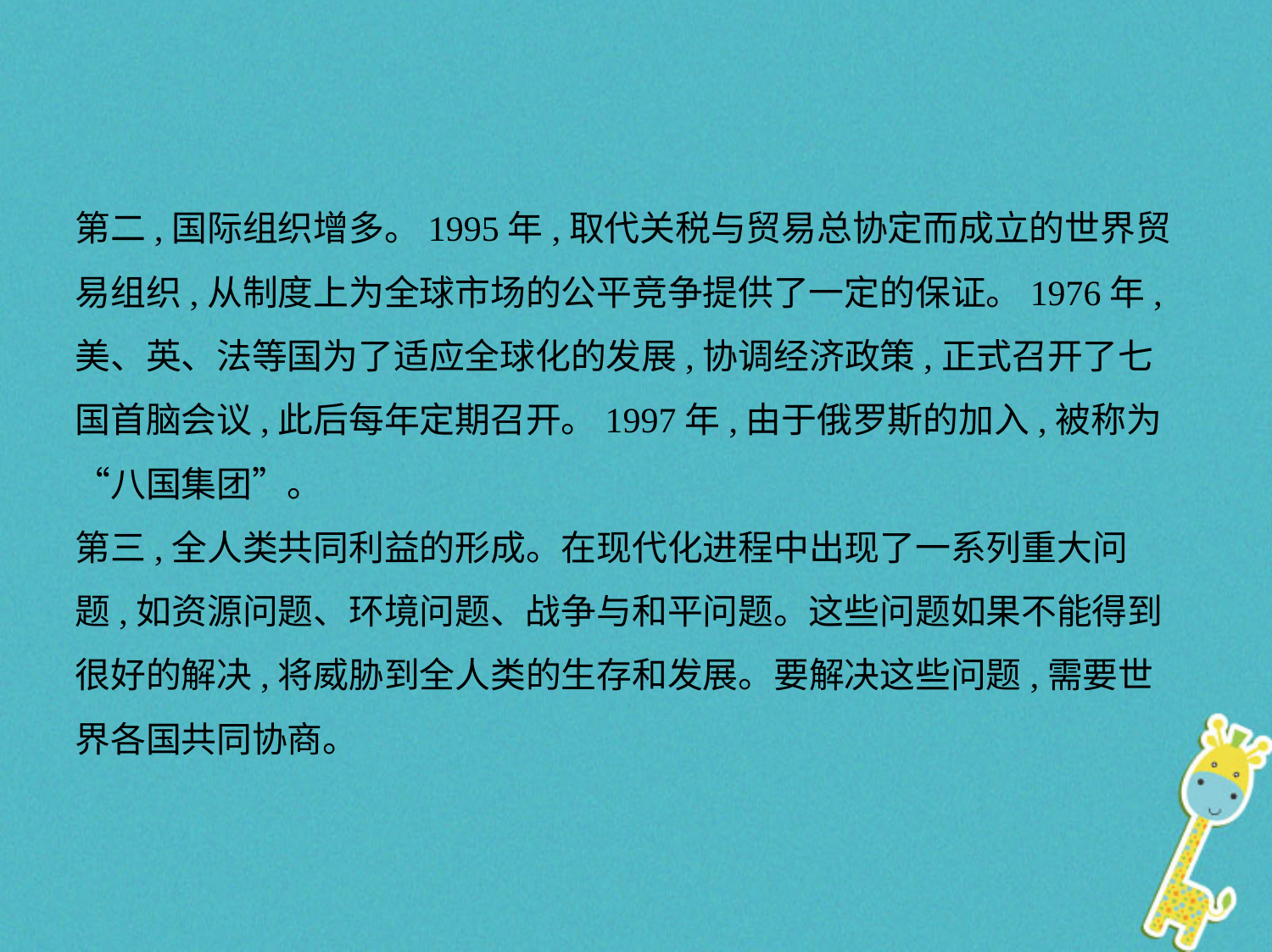

第二,国际组织增多。1995年,取代关税与贸易总协定而成立的世界贸
易组织,从制度上为全球市场的公平竞争提供了一定的保证。1976年,
美、英、法等国为了适应全球化的发展,协调经济政策,正式召开了七
国首脑会议,此后每年定期召开。1997年,由于俄罗斯的加入,被称为
“八国集团”。
第三,全人类共同利益的形成。在现代化进程中出现了一系列重大问
题,如资源问题、环境问题、战争与和平问题。这些问题如果不能得到
很好的解决,将威胁到全人类的生存和发展。要解决这些问题,需要世
界各国共同协商。